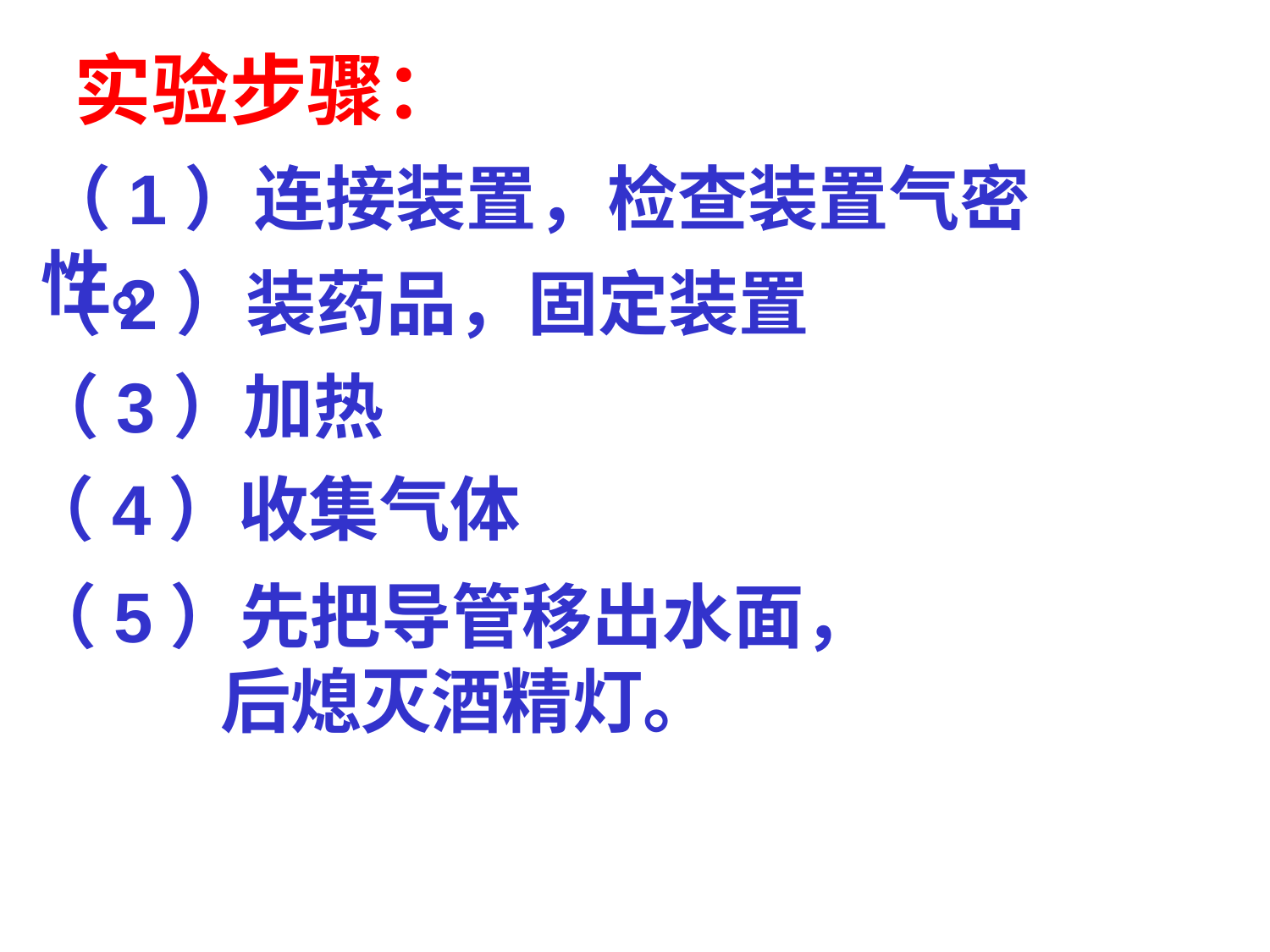

实验步骤：
（1）连接装置，检查装置气密性。
（2）装药品，固定装置
（3）加热
（4）收集气体
（5）先把导管移出水面，
 后熄灭酒精灯。